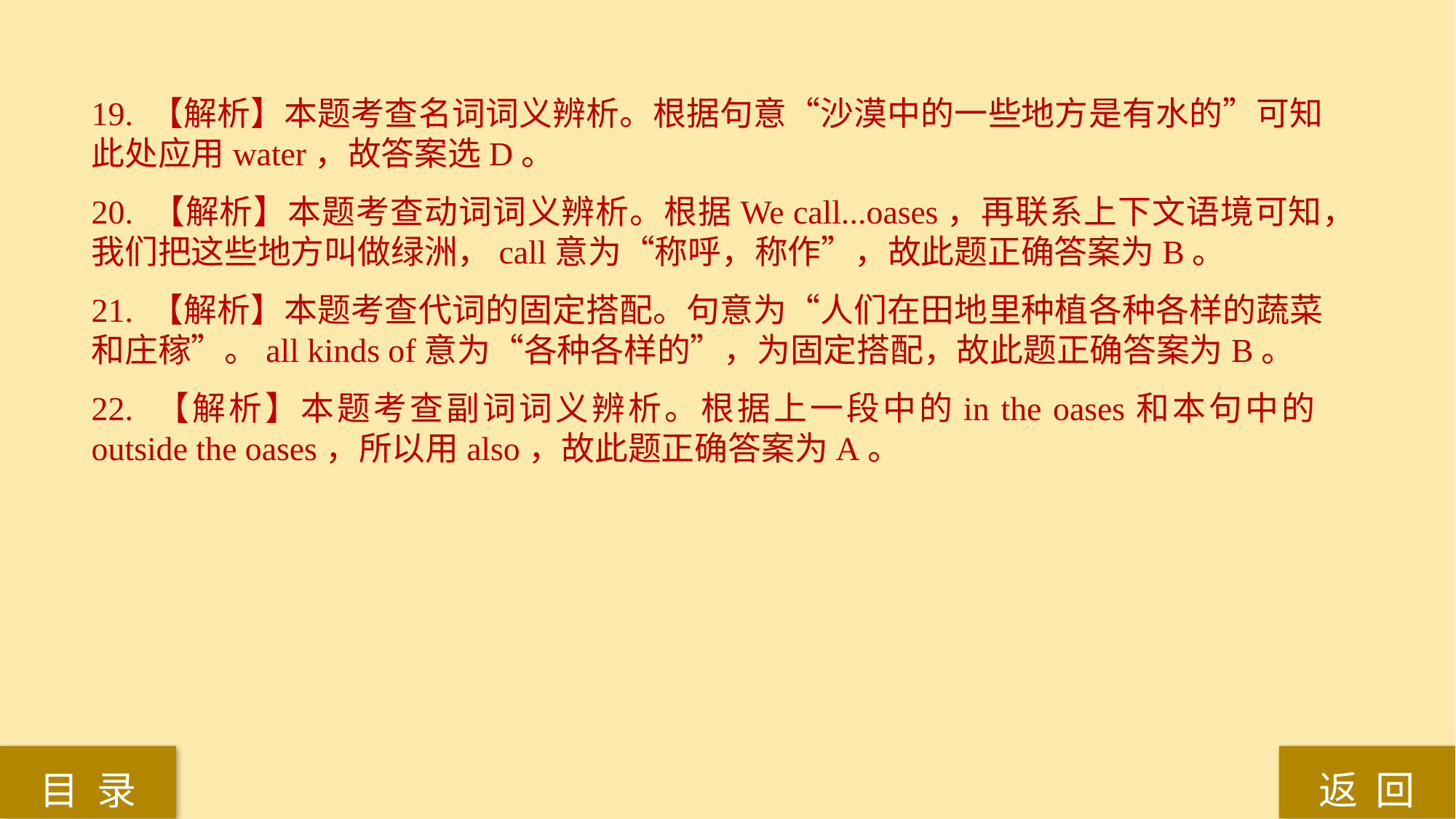

19. 【解析】本题考查名词词义辨析。根据句意“沙漠中的一些地方是有水的”可知此处应用water，故答案选D。
20. 【解析】本题考查动词词义辨析。根据We call...oases，再联系上下文语境可知，我们把这些地方叫做绿洲，call意为“称呼，称作”，故此题正确答案为B。
21. 【解析】本题考查代词的固定搭配。句意为“人们在田地里种植各种各样的蔬菜和庄稼”。all kinds of意为“各种各样的”，为固定搭配，故此题正确答案为B。
22. 【解析】本题考查副词词义辨析。根据上一段中的in the oases和本句中的outside the oases，所以用also，故此题正确答案为A。
返  回